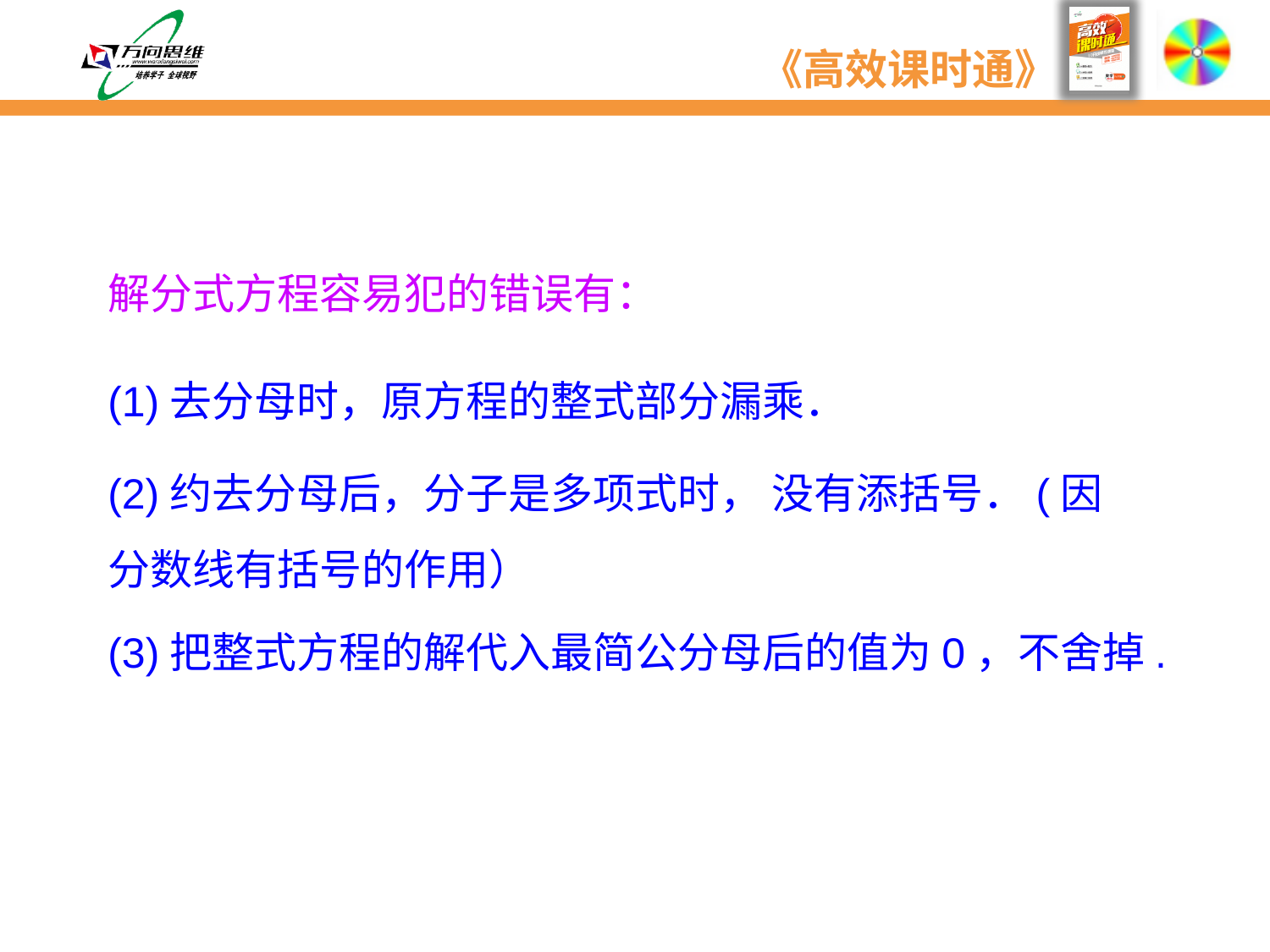

解分式方程容易犯的错误有：
(1)去分母时，原方程的整式部分漏乘．
(2)约去分母后，分子是多项式时， 没有添括号．(因分数线有括号的作用）
(3)把整式方程的解代入最简公分母后的值为0，不舍掉.